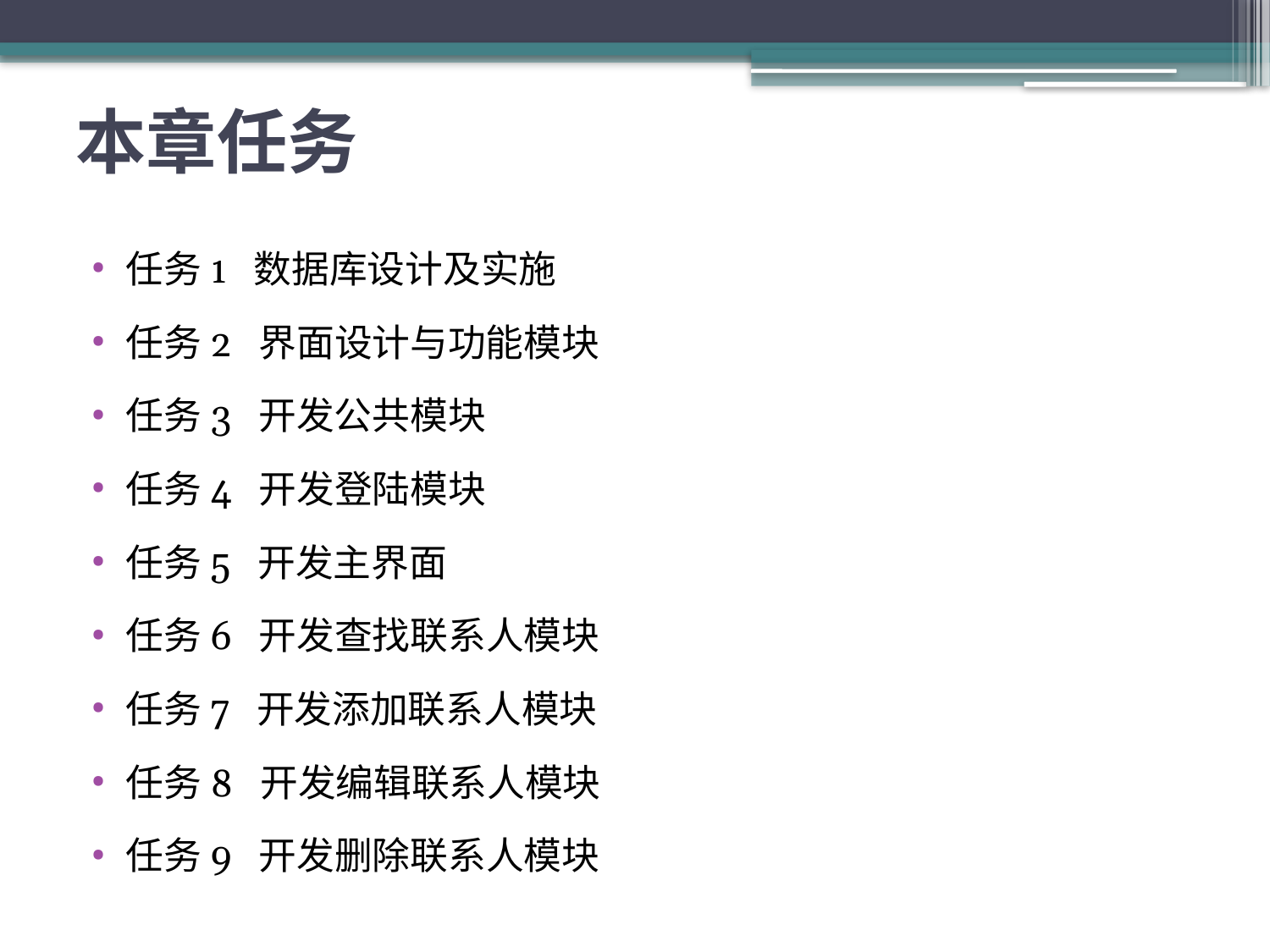

# 本章任务
任务1  数据库设计及实施
任务2  界面设计与功能模块
任务3  开发公共模块
任务4  开发登陆模块
任务5  开发主界面
任务6  开发查找联系人模块
任务7  开发添加联系人模块
任务8  开发编辑联系人模块
任务9  开发删除联系人模块